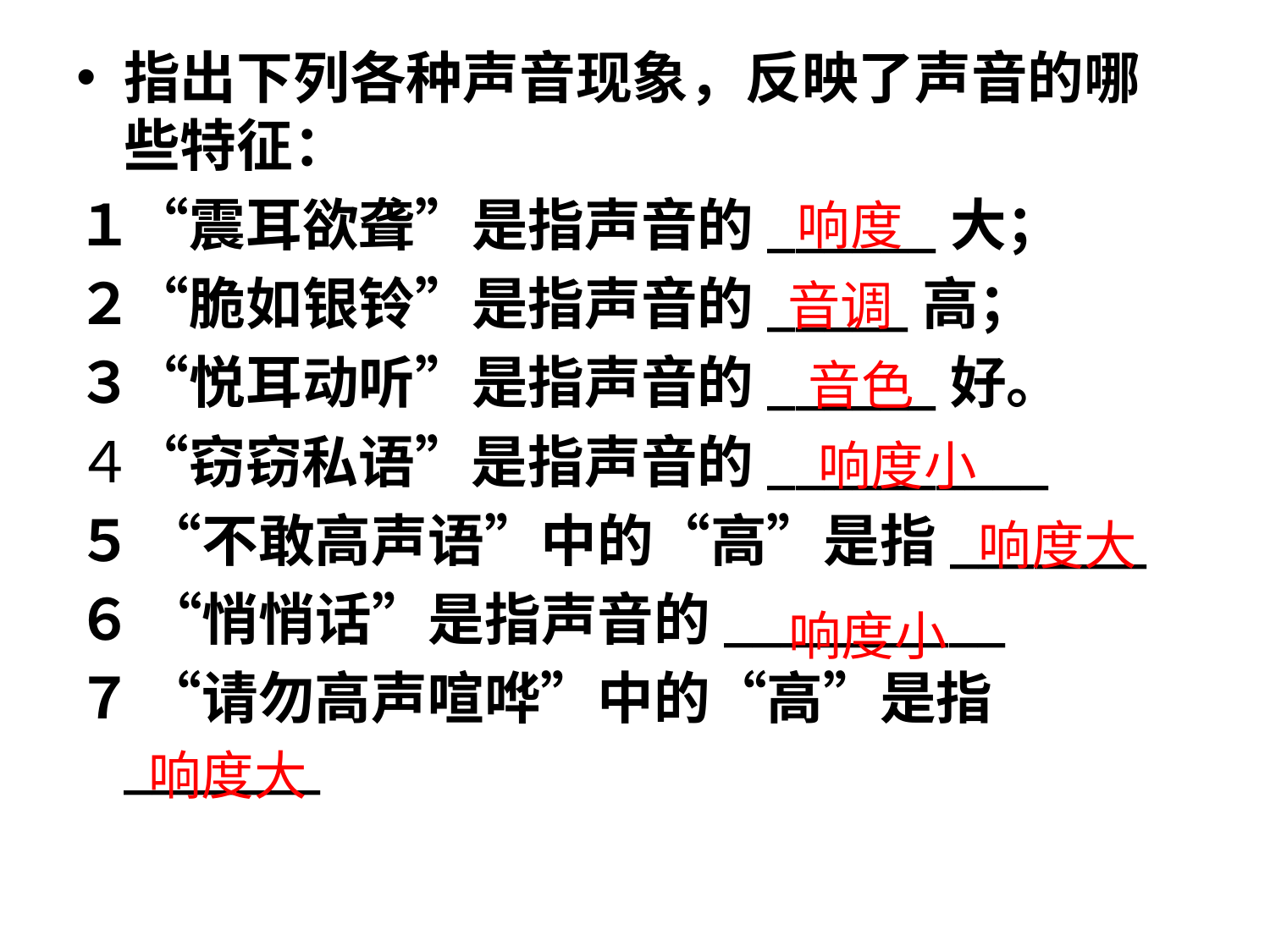

指出下列各种声音现象，反映了声音的哪些特征：
１“震耳欲聋”是指声音的______大；
２“脆如银铃”是指声音的_____高；
３“悦耳动听”是指声音的______好。
４“窃窃私语”是指声音的__________
５ “不敢高声语”中的“高”是指_______
６ “悄悄话”是指声音的__________
７ “请勿高声喧哗”中的“高”是指_______
响度
音调
音色
响度小
响度大
响度小
响度大